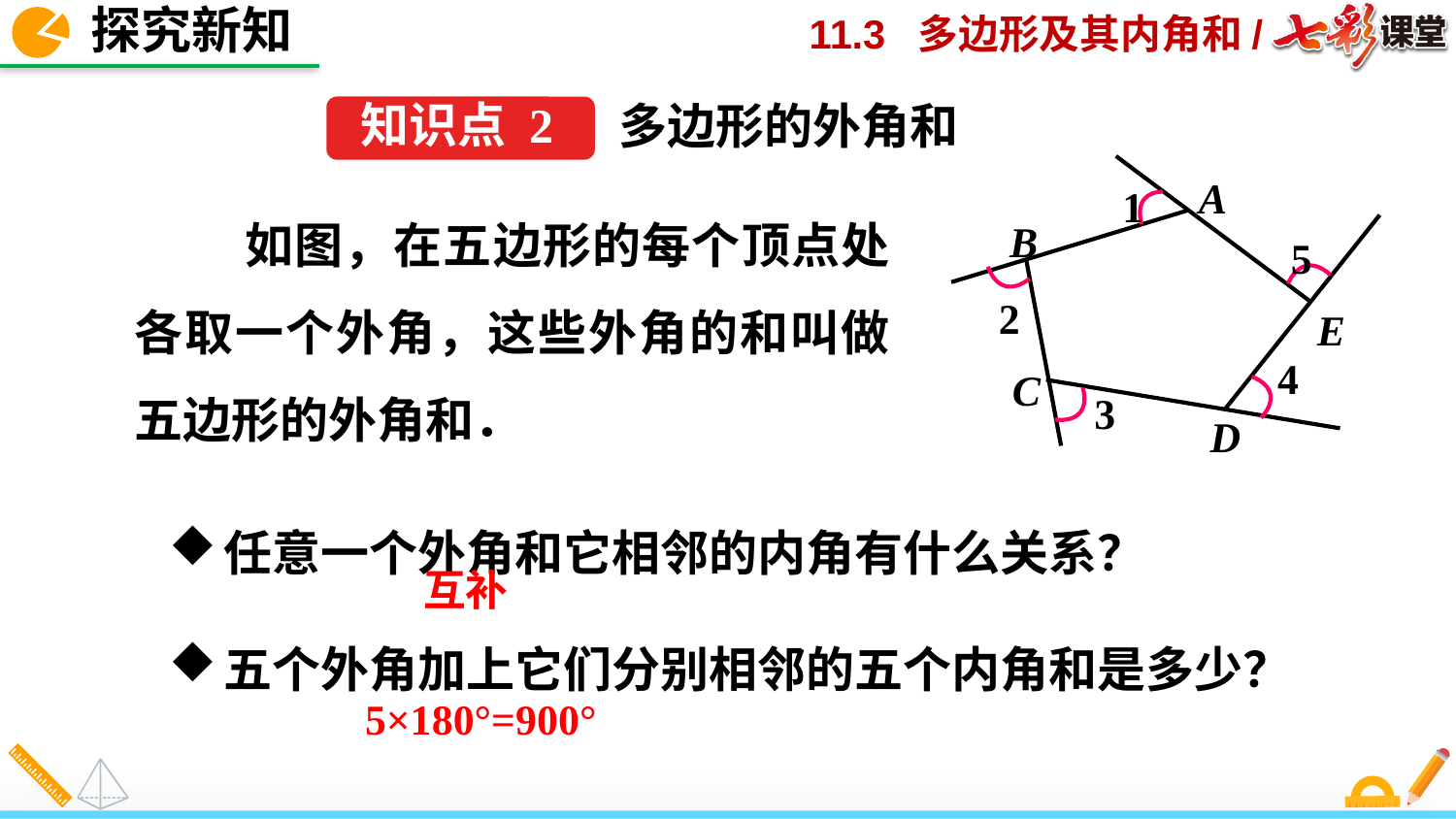

探究新知

多边形的外角和

知识点 2

A
1
B

5

2

E
  4
C

3

D
        如图，在五边形的每个顶点处各取一个外角，这些外角的和叫做五边形的外角和．
任意一个外角和它相邻的内角有什么关系？
五个外角加上它们分别相邻的五个内角和是多少？

互补
5×180°=900°